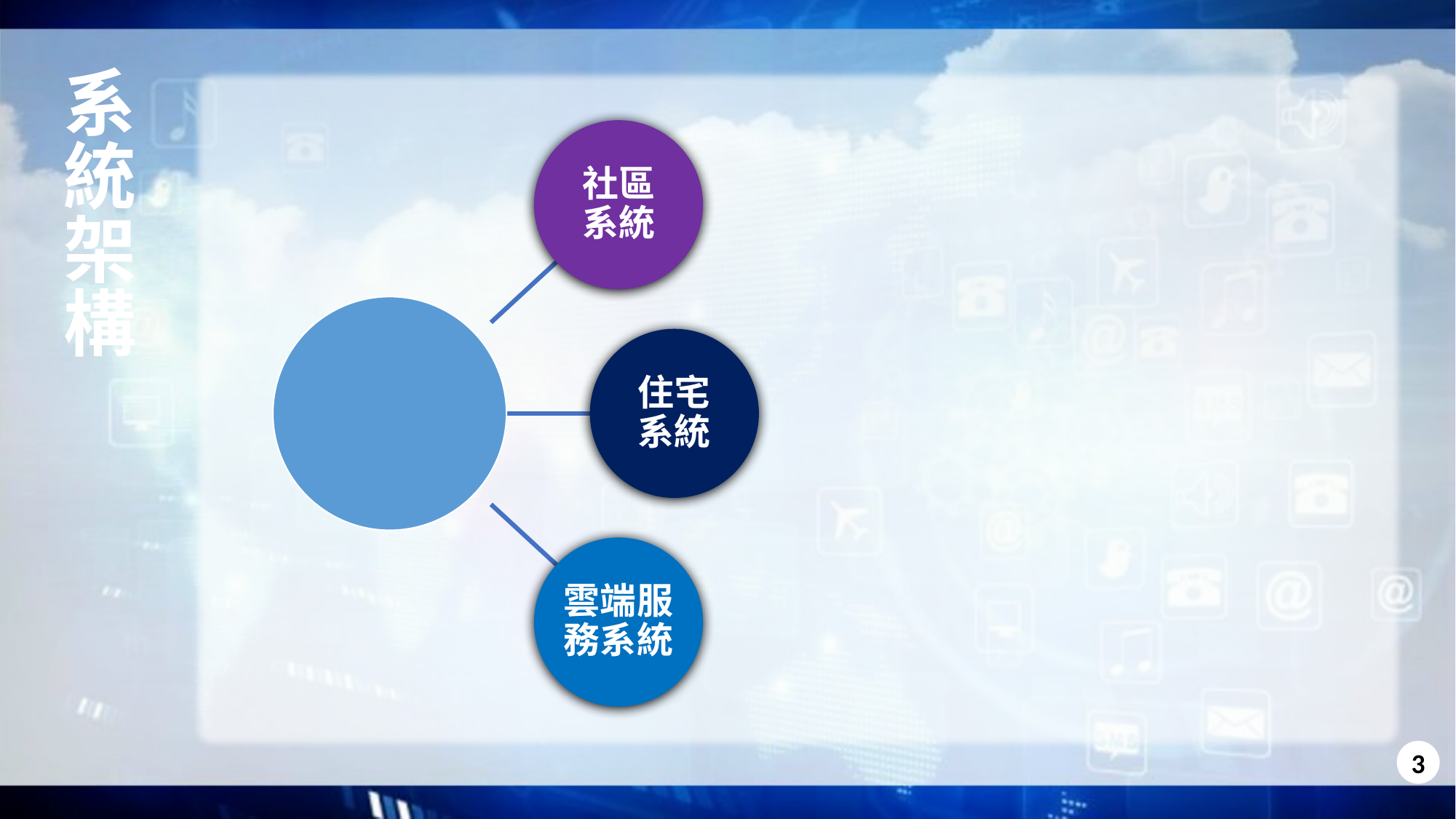

# 系統架構
社區
系統

住宅
系統

雲端服
務系統

3